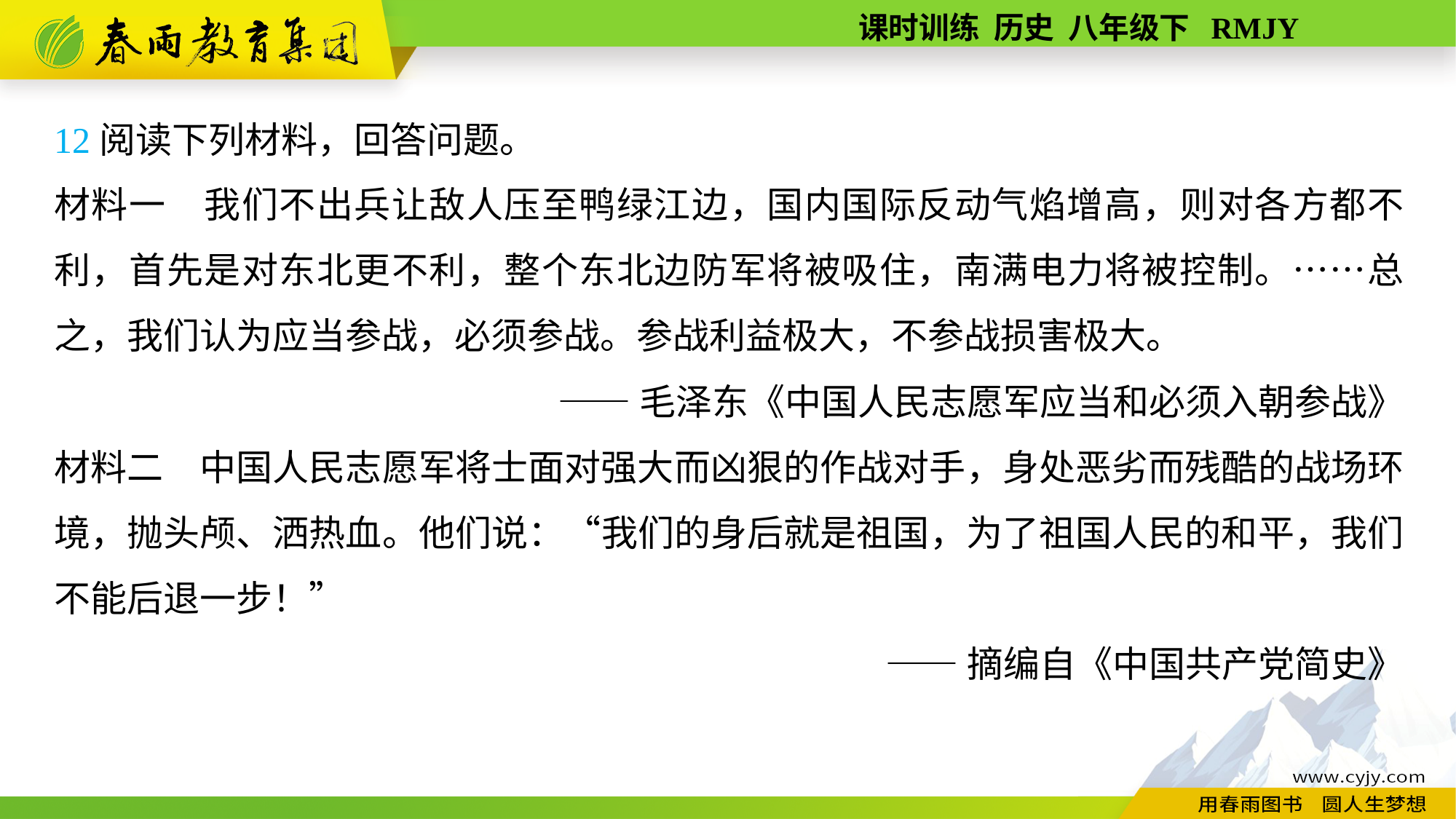

12阅读下列材料，回答问题。
材料一　我们不出兵让敌人压至鸭绿江边，国内国际反动气焰增高，则对各方都不利，首先是对东北更不利，整个东北边防军将被吸住，南满电力将被控制。……总之，我们认为应当参战，必须参战。参战利益极大，不参战损害极大。
——毛泽东《中国人民志愿军应当和必须入朝参战》
材料二　中国人民志愿军将士面对强大而凶狠的作战对手，身处恶劣而残酷的战场环境，抛头颅、洒热血。他们说：“我们的身后就是祖国，为了祖国人民的和平，我们不能后退一步！”
——摘编自《中国共产党简史》